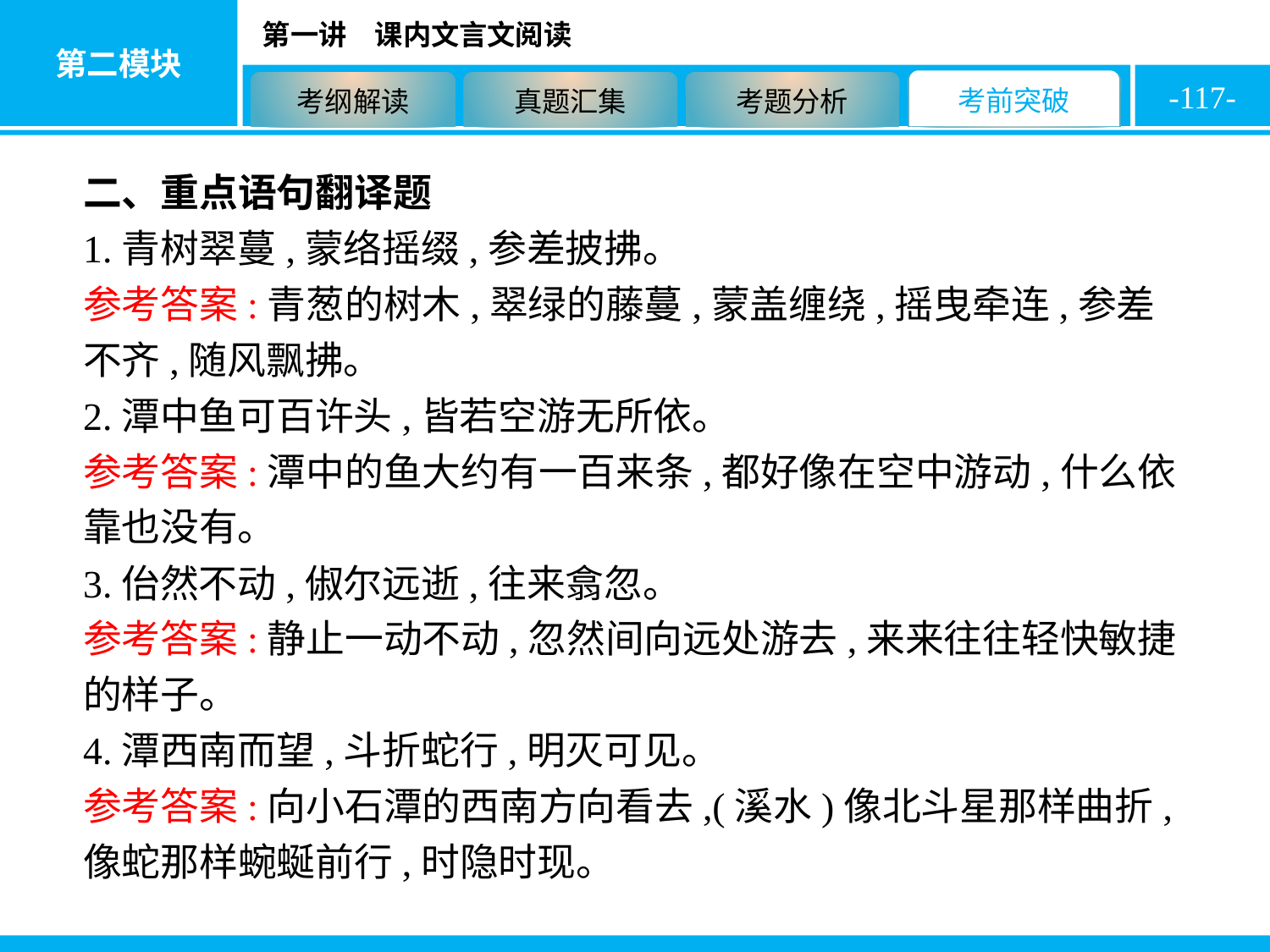

-117-
二、重点语句翻译题
1.青树翠蔓,蒙络摇缀,参差披拂。
参考答案:青葱的树木,翠绿的藤蔓,蒙盖缠绕,摇曳牵连,参差不齐,随风飘拂。
2.潭中鱼可百许头,皆若空游无所依。
参考答案:潭中的鱼大约有一百来条,都好像在空中游动,什么依靠也没有。
3.佁然不动,俶尔远逝,往来翕忽。
参考答案:静止一动不动,忽然间向远处游去,来来往往轻快敏捷的样子。
4.潭西南而望,斗折蛇行,明灭可见。
参考答案:向小石潭的西南方向看去,(溪水)像北斗星那样曲折,像蛇那样蜿蜒前行,时隐时现。